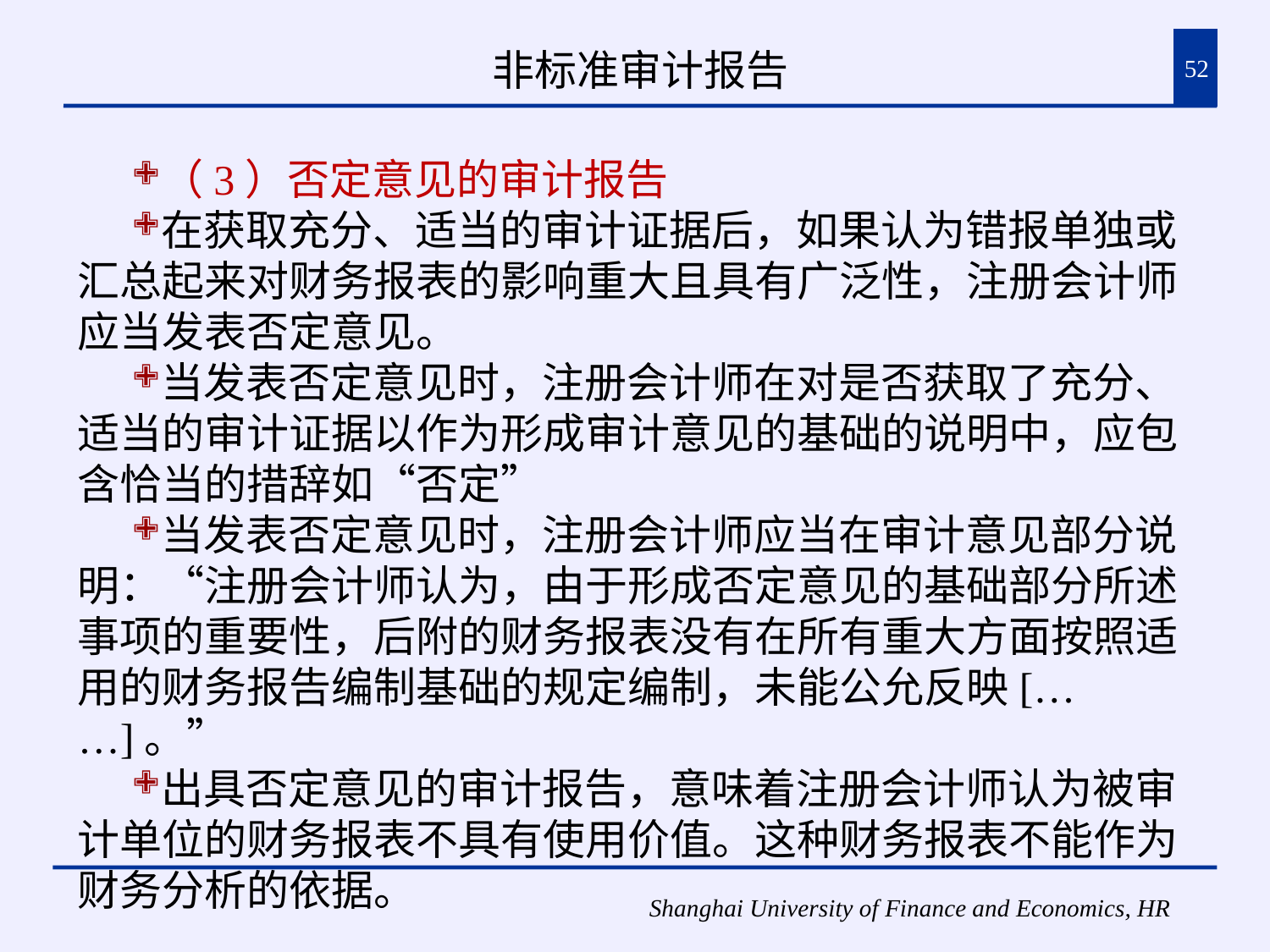

# 非标准审计报告
52
（3）否定意见的审计报告
在获取充分、适当的审计证据后，如果认为错报单独或汇总起来对财务报表的影响重大且具有广泛性，注册会计师应当发表否定意见。
当发表否定意见时，注册会计师在对是否获取了充分、适当的审计证据以作为形成审计意见的基础的说明中，应包含恰当的措辞如“否定”
当发表否定意见时，注册会计师应当在审计意见部分说明：“注册会计师认为，由于形成否定意见的基础部分所述事项的重要性，后附的财务报表没有在所有重大方面按照适用的财务报告编制基础的规定编制，未能公允反映[……]。”
出具否定意见的审计报告，意味着注册会计师认为被审计单位的财务报表不具有使用价值。这种财务报表不能作为财务分析的依据。